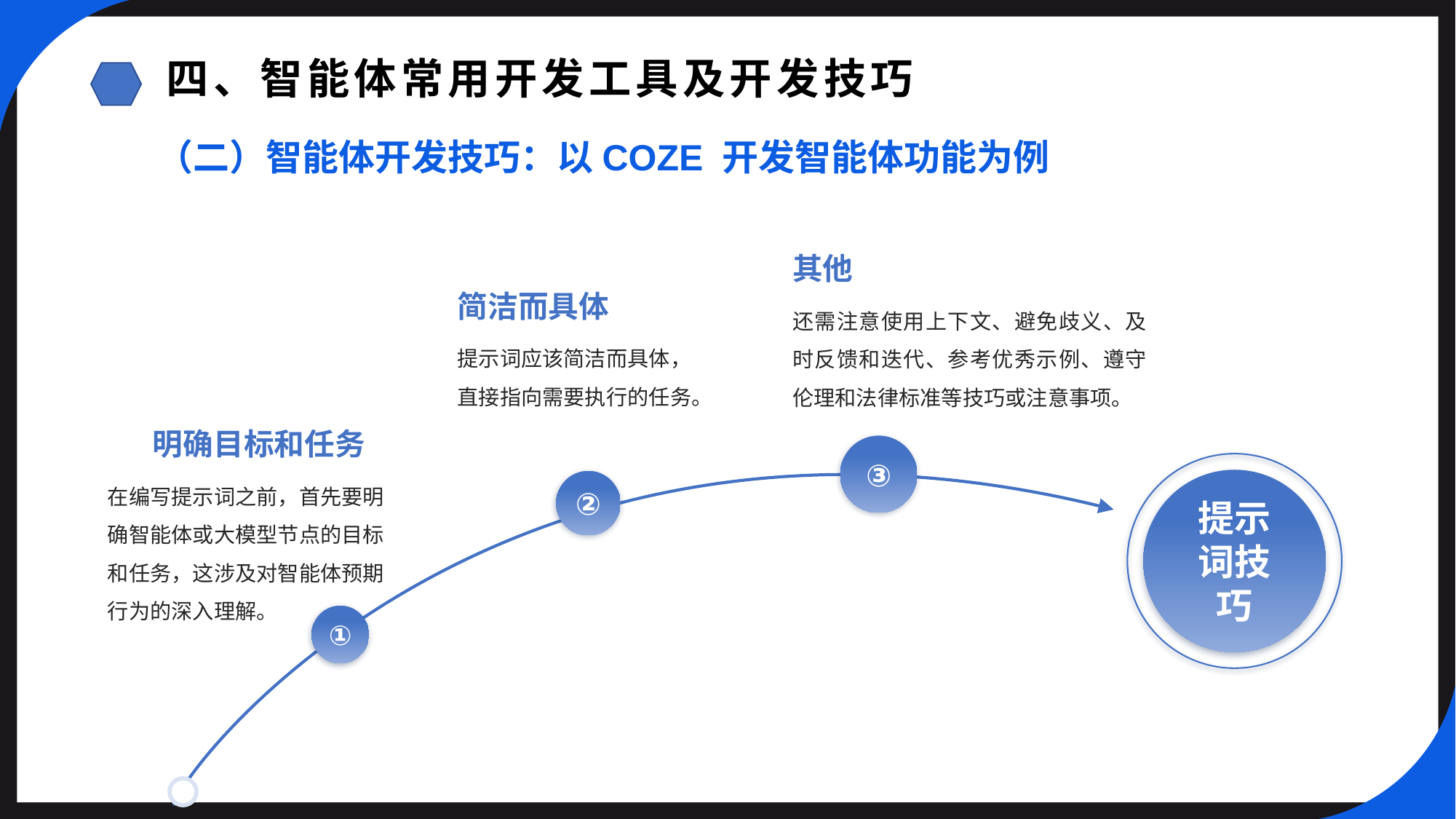

四、智能体常用开发工具及开发技巧
（二）智能体开发技巧：以COZE 开发智能体功能为例
其他
简洁而具体
还需注意使用上下文、避免歧义、及时反馈和迭代、参考优秀示例、遵守伦理和法律标准等技巧或注意事项。
提示词应该简洁而具体，直接指向需要执行的任务。
明确目标和任务
③

在编写提示词之前，首先要明确智能体或大模型节点的目标和任务，这涉及对智能体预期行为的深入理解。
提示词技巧
②

①